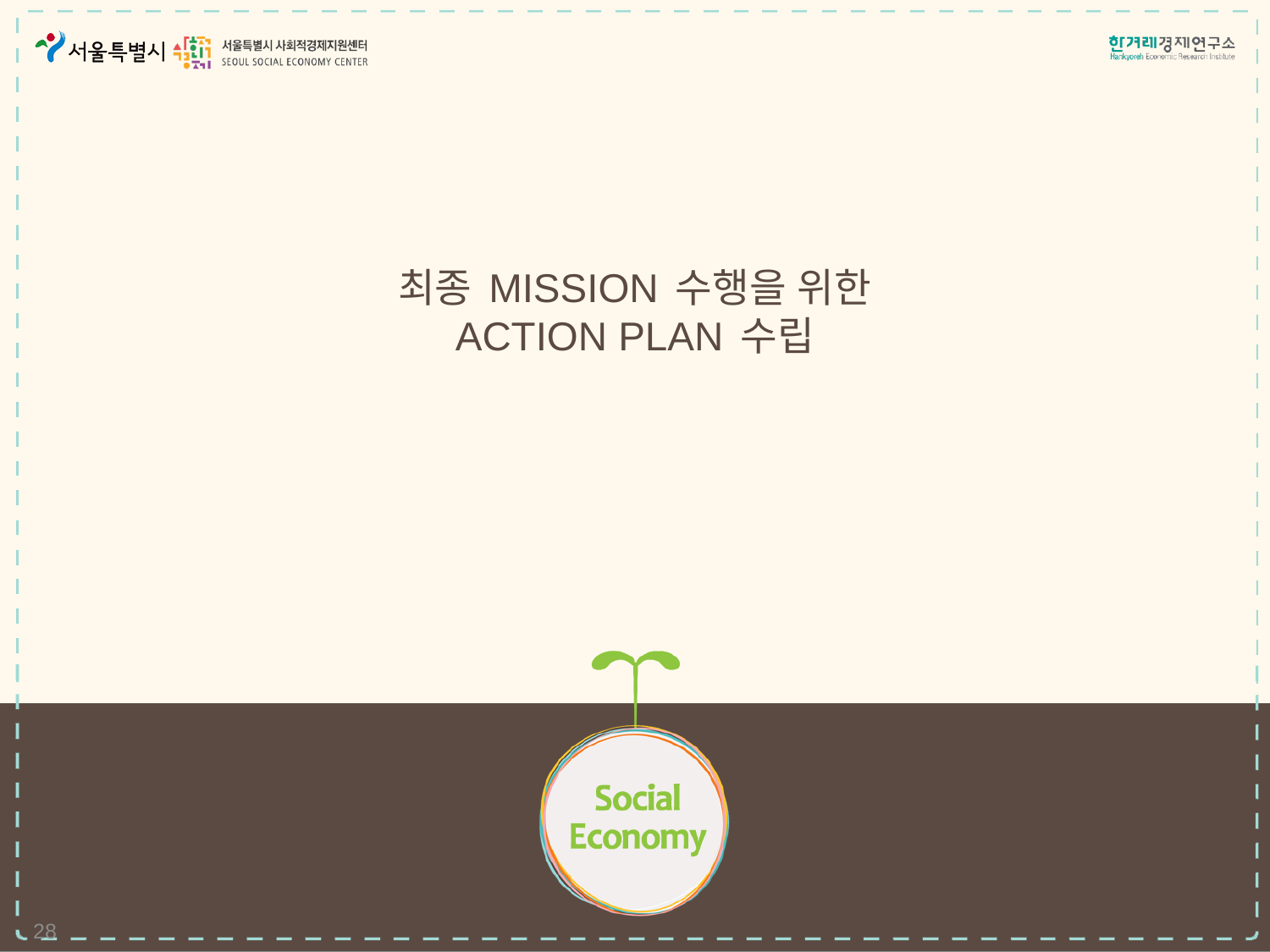

# 최종 Mission 수행을 위한 Action Plan 수립
28